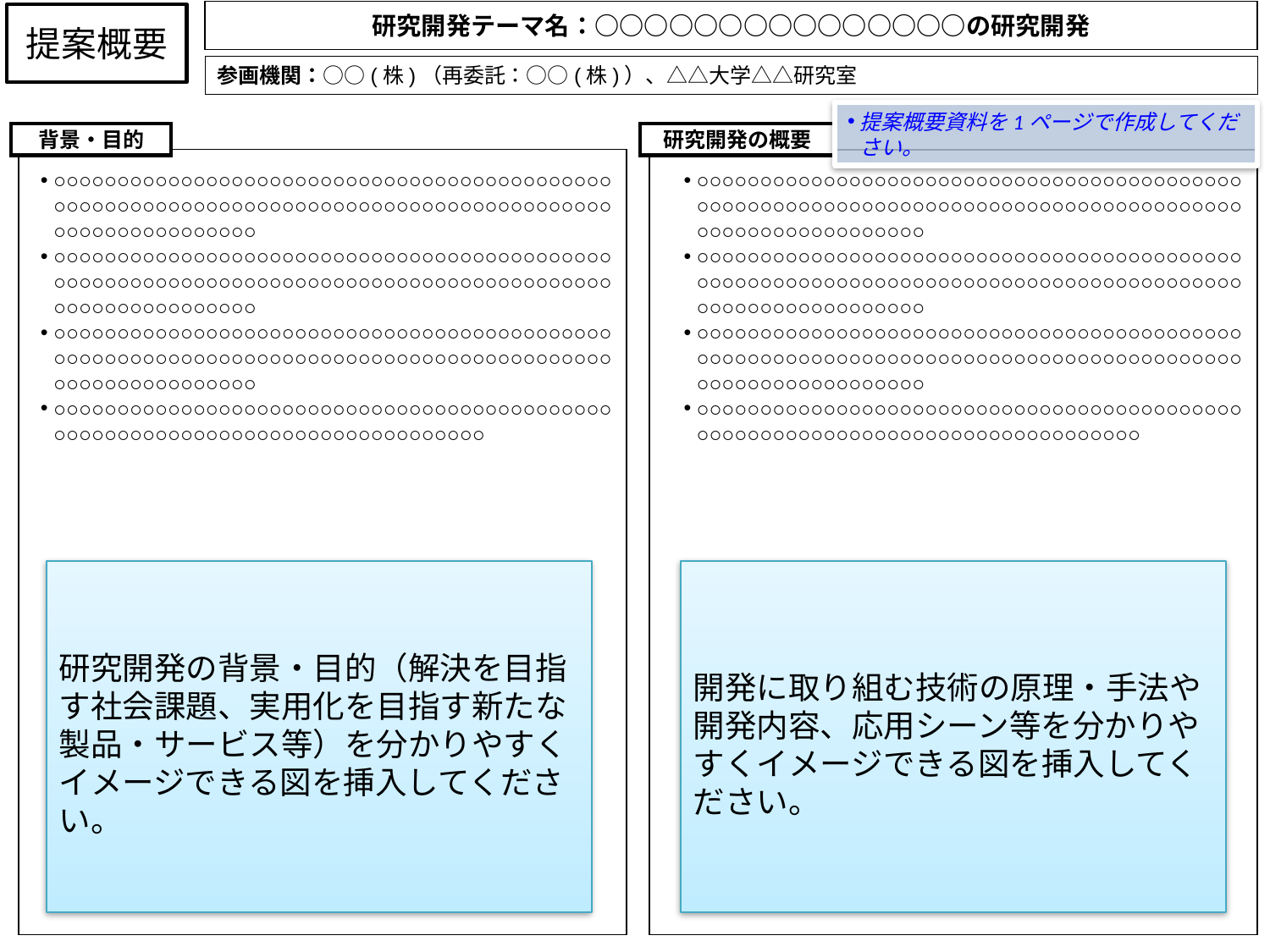

研究開発テーマ名：○○○○○○○○○○○○○○○の研究開発
# 提案概要
参画機関：○○(株)（再委託：○○(株)）、△△大学△△研究室
提案概要資料を1ページで作成してください。
背景・目的
研究開発の概要

○○○○○○○○○○○○○○○○○○○○○○○○○○○○○○○○○○○○○○○○○○○○○○○○○○○○○○○○○○○○○○○○○○○○○○○○○○○○○○○○○○○○○○○○○○○○○○○○○○○○○○○○
○○○○○○○○○○○○○○○○○○○○○○○○○○○○○○○○○○○○○○○○○○○○○○○○○○○○○○○○○○○○○○○○○○○○○○○○○○○○○○○○○○○○○○○○○○○○○○○○○○○○○○○○
○○○○○○○○○○○○○○○○○○○○○○○○○○○○○○○○○○○○○○○○○○○○○○○○○○○○○○○○○○○○○○○○○○○○○○○○○○○○○○○○○○○○○○○○○○○○○○○○○○○○○○○○
○○○○○○○○○○○○○○○○○○○○○○○○○○○○○○○○○○○○○○○○○○○○○○○○○○○○○○○○○○○○○○○○○○○○○○○○○○○○○○
○○○○○○○○○○○○○○○○○○○○○○○○○○○○○○○○○○○○○○○○○○○○○○○○○○○○○○○○○○○○○○○○○○○○○○○○○○○○○○○○○○○○○○○○○○○○○○○○○○○○○○○○
○○○○○○○○○○○○○○○○○○○○○○○○○○○○○○○○○○○○○○○○○○○○○○○○○○○○○○○○○○○○○○○○○○○○○○○○○○○○○○○○○○○○○○○○○○○○○○○○○○○○○○○○
○○○○○○○○○○○○○○○○○○○○○○○○○○○○○○○○○○○○○○○○○○○○○○○○○○○○○○○○○○○○○○○○○○○○○○○○○○○○○○○○○○○○○○○○○○○○○○○○○○○○○○○○
○○○○○○○○○○○○○○○○○○○○○○○○○○○○○○○○○○○○○○○○○○○○○○○○○○○○○○○○○○○○○○○○○○○○○○○○○○○○○○
研究開発の背景・目的（解決を目指す社会課題、実用化を目指す新たな製品・サービス等）を分かりやすくイメージできる図を挿入してください。
開発に取り組む技術の原理・手法や開発内容、応用シーン等を分かりやすくイメージできる図を挿入してください。